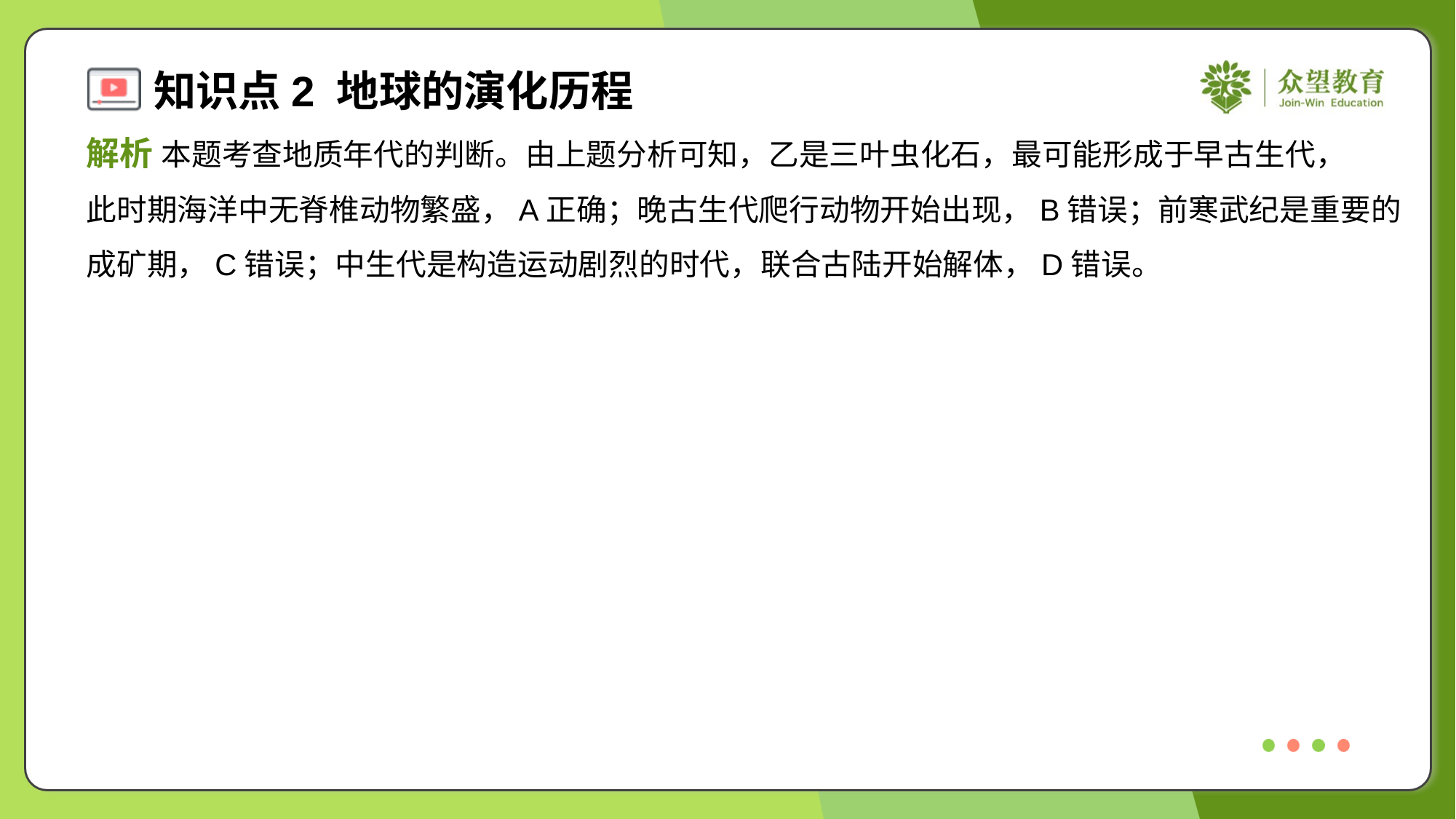

解析 本题考查地质年代的判断。由上题分析可知，乙是三叶虫化石，最可能形成于早古生代，
此时期海洋中无脊椎动物繁盛，A正确；晚古生代爬行动物开始出现，B错误；前寒武纪是重要的
成矿期，C错误；中生代是构造运动剧烈的时代，联合古陆开始解体，D错误。